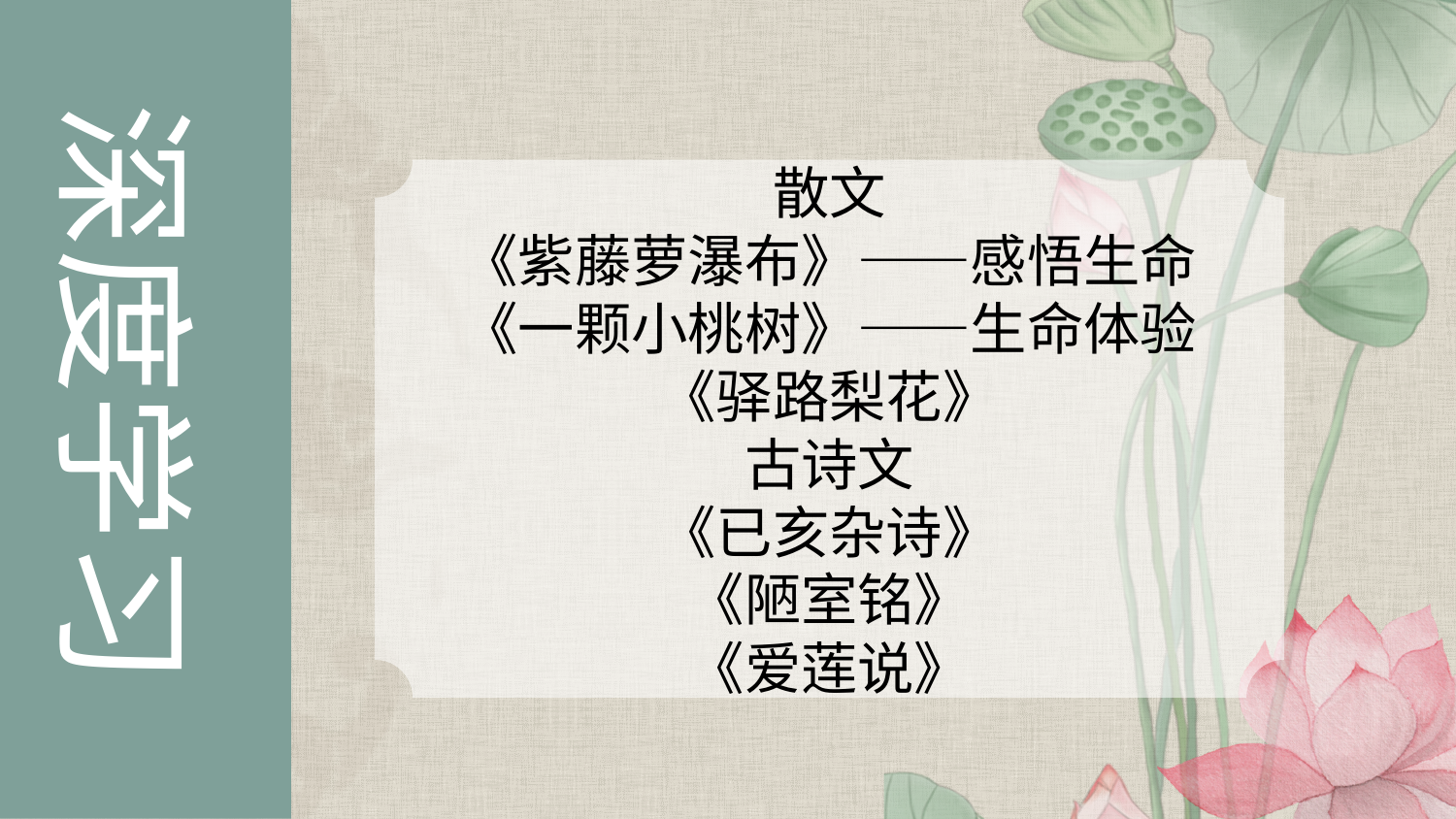

深度学习

散文
《紫藤萝瀑布》——感悟生命
《一颗小桃树》——生命体验
《驿路梨花》
古诗文
《已亥杂诗》
《陋室铭》
《爱莲说》